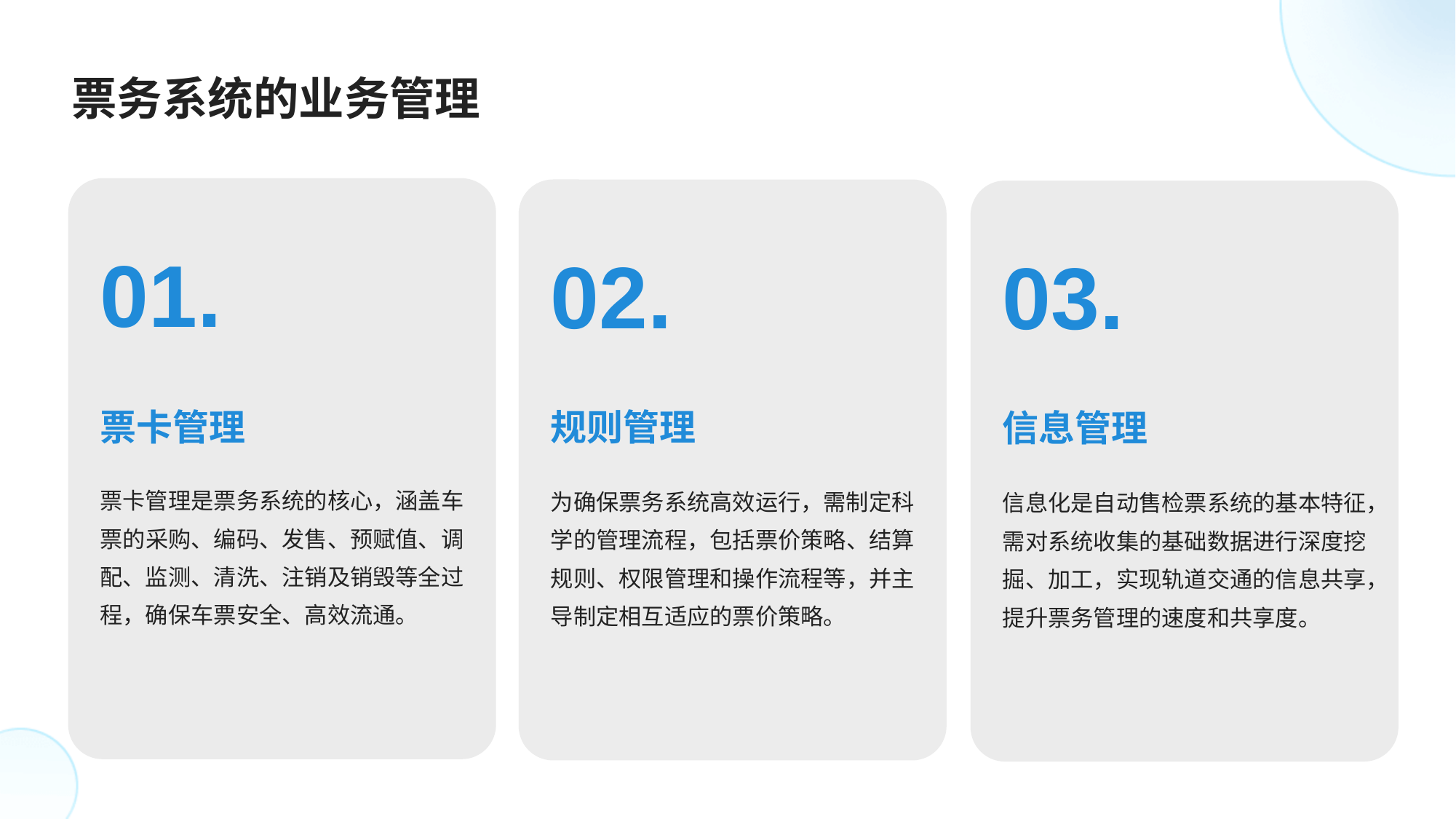

票务系统的业务管理

01.
02.
03.
票卡管理
规则管理
信息管理
票卡管理是票务系统的核心，涵盖车票的采购、编码、发售、预赋值、调配、监测、清洗、注销及销毁等全过程，确保车票安全、高效流通。
为确保票务系统高效运行，需制定科学的管理流程，包括票价策略、结算规则、权限管理和操作流程等，并主导制定相互适应的票价策略。
信息化是自动售检票系统的基本特征，需对系统收集的基础数据进行深度挖掘、加工，实现轨道交通的信息共享，提升票务管理的速度和共享度。